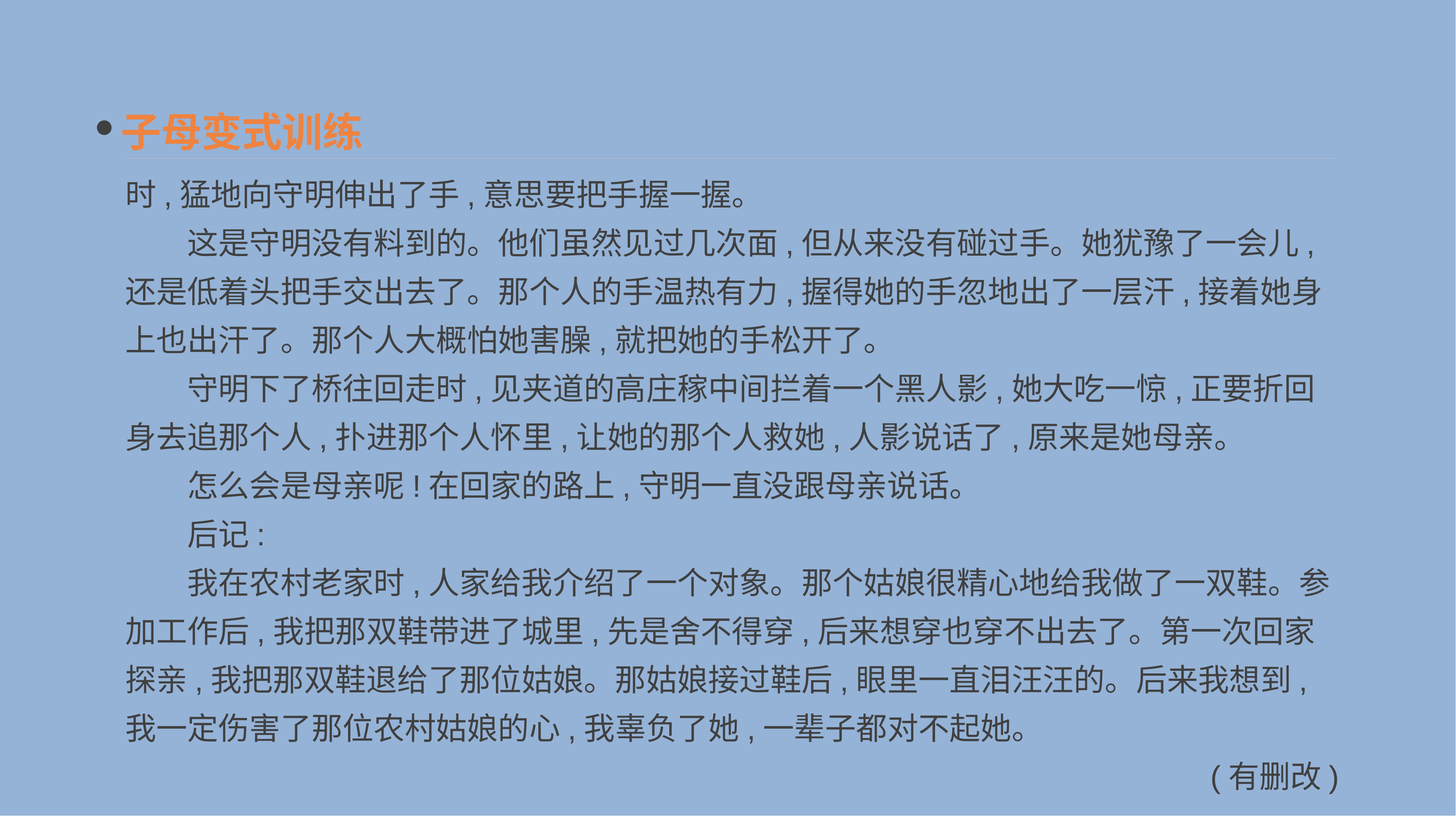

子母变式训练

时,猛地向守明伸出了手,意思要把手握一握。
　　这是守明没有料到的。他们虽然见过几次面,但从来没有碰过手。她犹豫了一会儿,还是低着头把手交出去了。那个人的手温热有力,握得她的手忽地出了一层汗,接着她身上也出汗了。那个人大概怕她害臊,就把她的手松开了。
　　守明下了桥往回走时,见夹道的高庄稼中间拦着一个黑人影,她大吃一惊,正要折回身去追那个人,扑进那个人怀里,让她的那个人救她,人影说话了,原来是她母亲。
　　怎么会是母亲呢!在回家的路上,守明一直没跟母亲说话。
　　后记:
　　我在农村老家时,人家给我介绍了一个对象。那个姑娘很精心地给我做了一双鞋。参加工作后,我把那双鞋带进了城里,先是舍不得穿,后来想穿也穿不出去了。第一次回家探亲,我把那双鞋退给了那位姑娘。那姑娘接过鞋后,眼里一直泪汪汪的。后来我想到,我一定伤害了那位农村姑娘的心,我辜负了她,一辈子都对不起她。
(有删改)